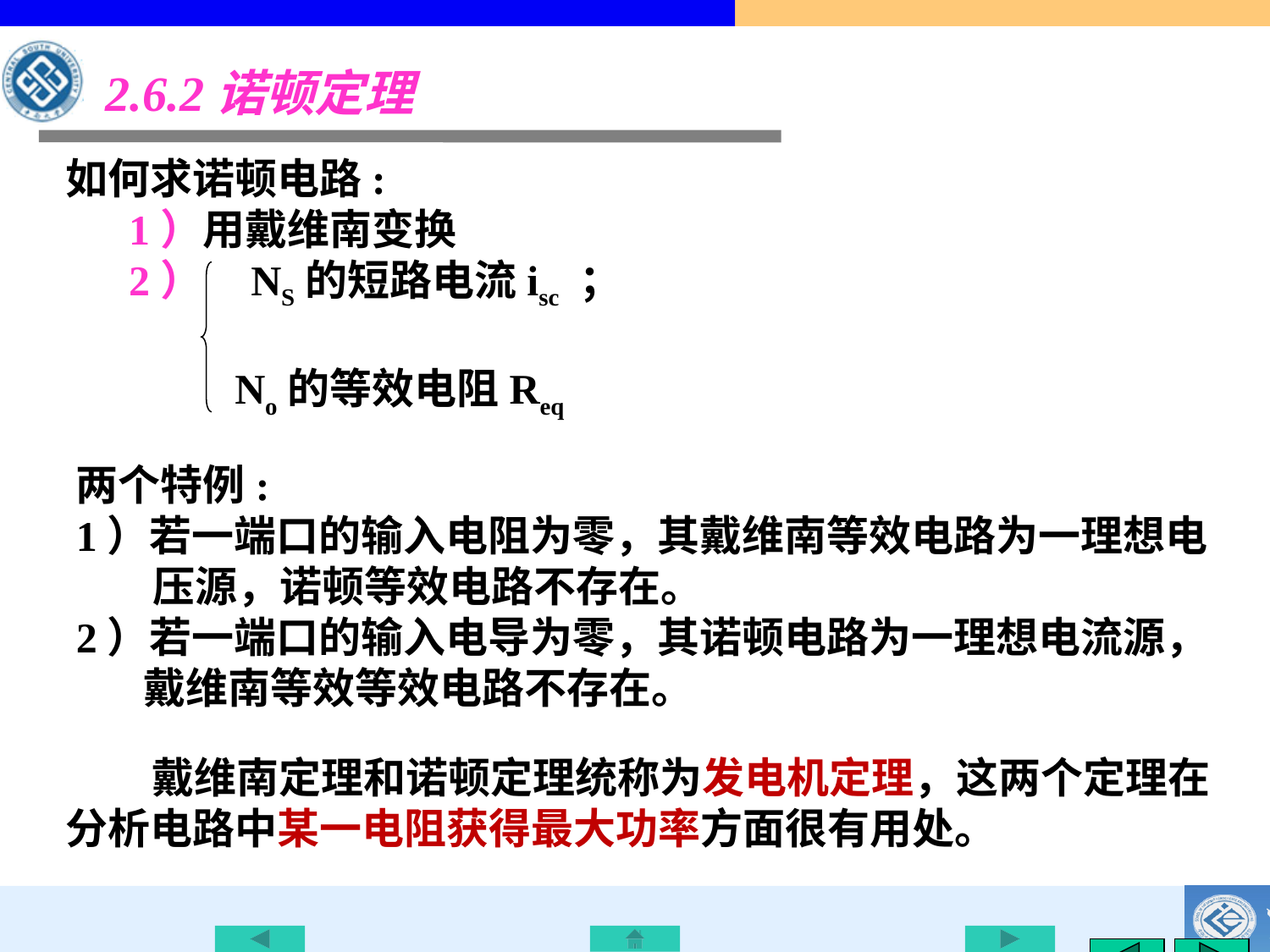

2.6.2诺顿定理
如何求诺顿电路:
      1）用戴维南变换
      2）    NS的短路电流isc ；

                No的等效电阻Req

两个特例:
1）若一端口的输入电阻为零，其戴维南等效电路为一理想电
       压源，诺顿等效电路不存在。
2）若一端口的输入电导为零，其诺顿电路为一理想电流源，
      戴维南等效等效电路不存在。
        戴维南定理和诺顿定理统称为发电机定理，这两个定理在分析电路中某一电阻获得最大功率方面很有用处。